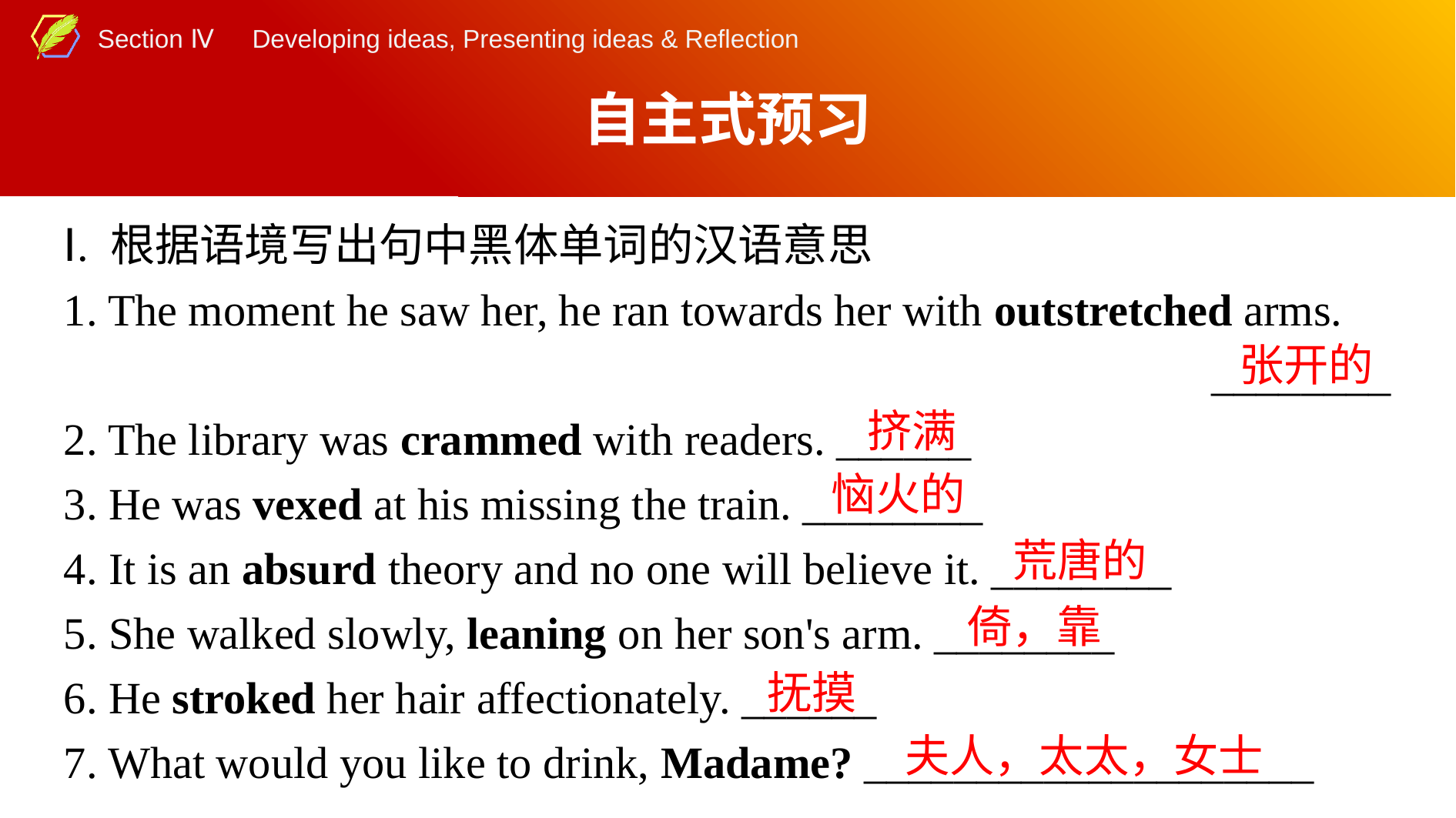

自主式预习
Ⅰ. 根据语境写出句中黑体单词的汉语意思
1. The moment he saw her, he ran towards her with outstretched arms.
________
2. The library was crammed with readers. ______
3. He was vexed at his missing the train. ________
4. It is an absurd theory and no one will believe it. ________
5. She walked slowly, leaning on her son's arm. ________
6. He stroked her hair affectionately. ______
7. What would you like to drink, Madame? ____________________
张开的
挤满
恼火的
荒唐的
倚，靠
抚摸
夫人，太太，女士